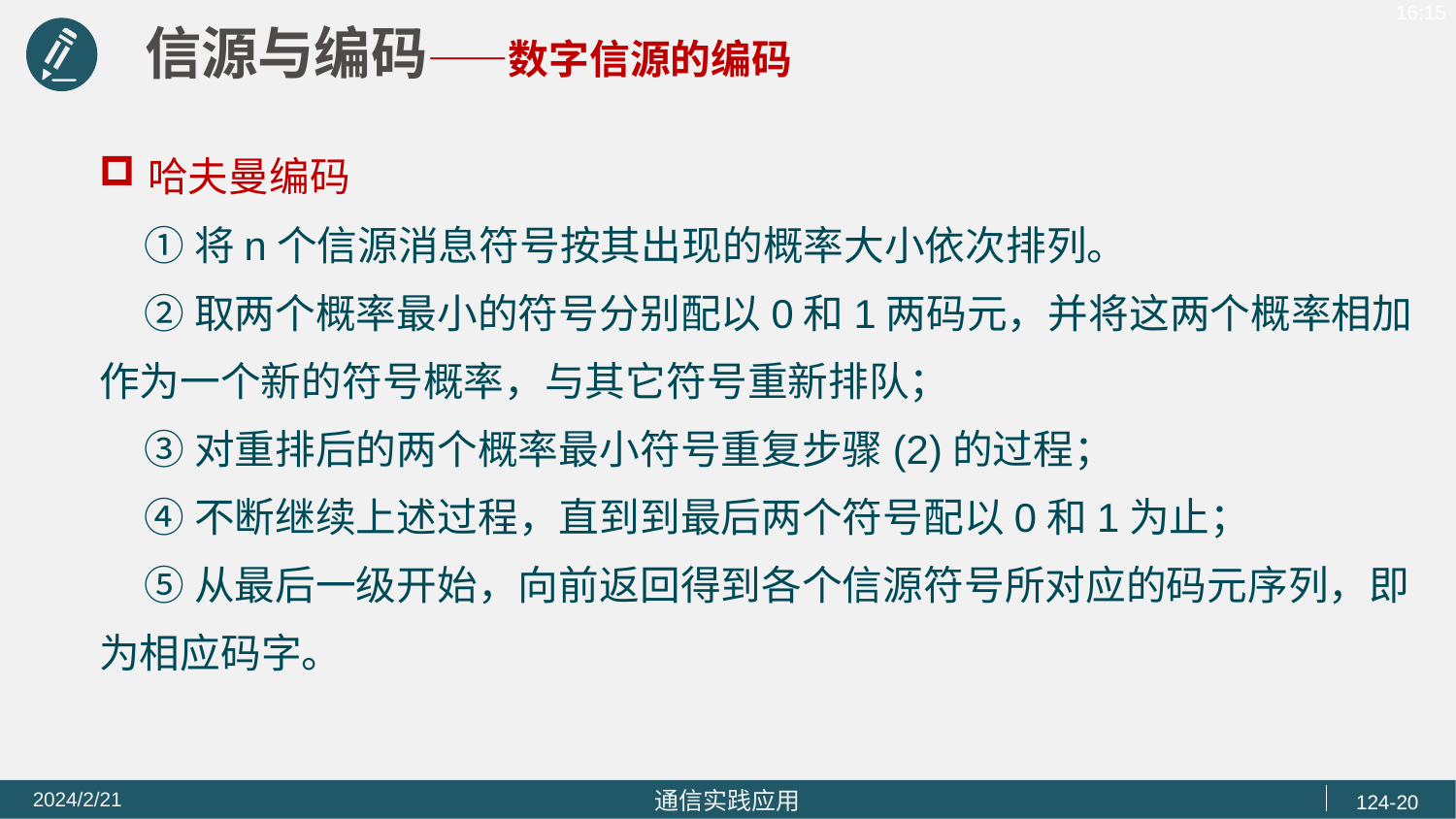

信源与编码——数字信源的编码

哈夫曼编码
     ①将n个信源消息符号按其出现的概率大小依次排列。
     ②取两个概率最小的符号分别配以0和1两码元，并将这两个概率相加作为一个新的符号概率，与其它符号重新排队；
     ③对重排后的两个概率最小符号重复步骤(2)的过程；
     ④不断继续上述过程，直到到最后两个符号配以0和1为止；
     ⑤从最后一级开始，向前返回得到各个信源符号所对应的码元序列，即为相应码字。